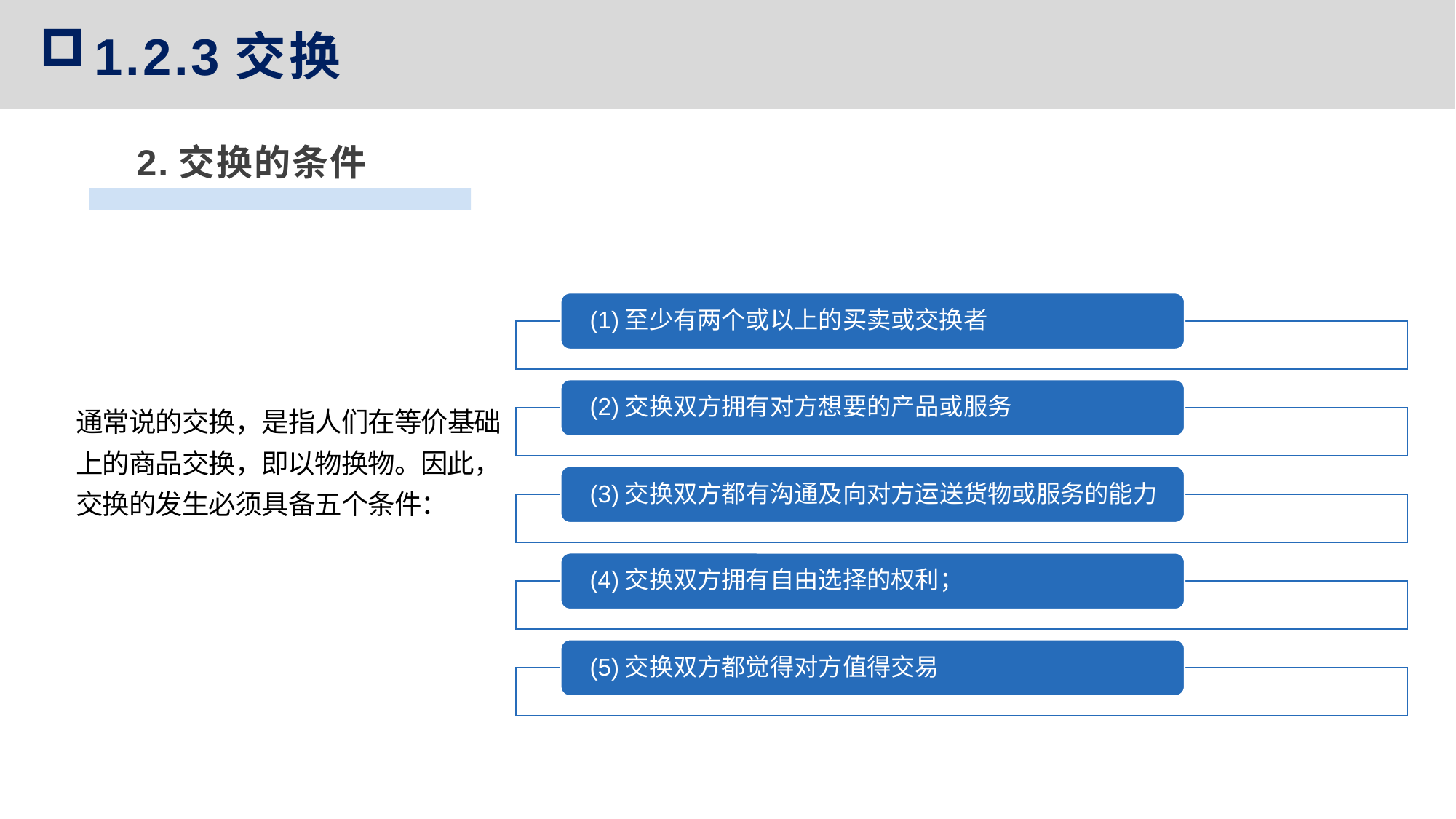

1.2.3交换
(1)至少有两个或以上的买卖或交换者
(2)交换双方拥有对方想要的产品或服务
(3)交换双方都有沟通及向对方运送货物或服务的能力
(4)交换双方拥有自由选择的权利；
(5)交换双方都觉得对方值得交易
2.交换的条件

通常说的交换，是指人们在等价基础上的商品交换，即以物换物。因此，交换的发生必须具备五个条件：